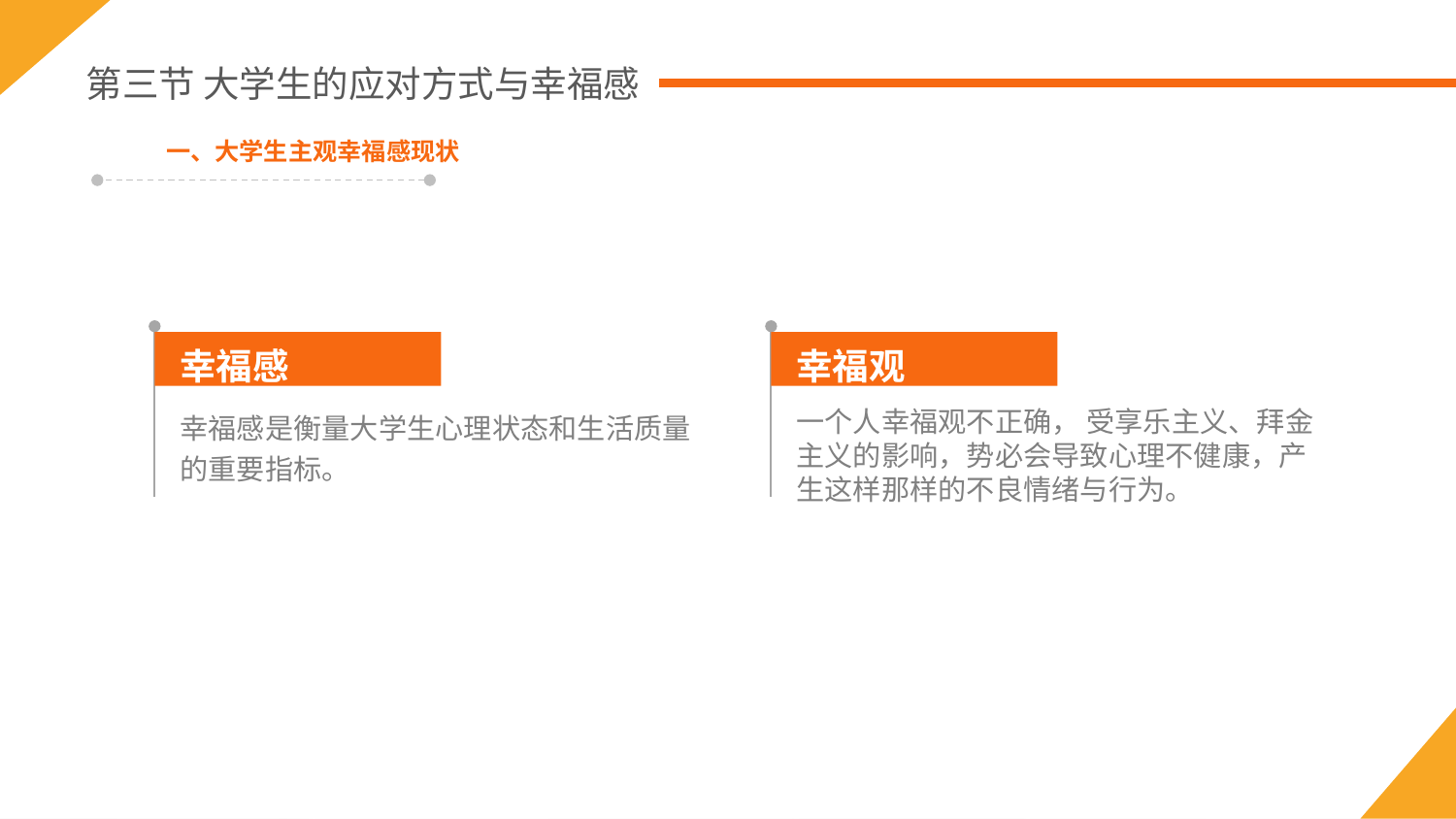

第三节 大学生的应对方式与幸福感
一、大学生主观幸福感现状
幸福感
幸福观

幸福感是衡量大学生心理状态和生活质量的重要指标。
一个人幸福观不正确， 受享乐主义、拜金主义的影响，势必会导致心理不健康，产生这样那样的不良情绪与行为。